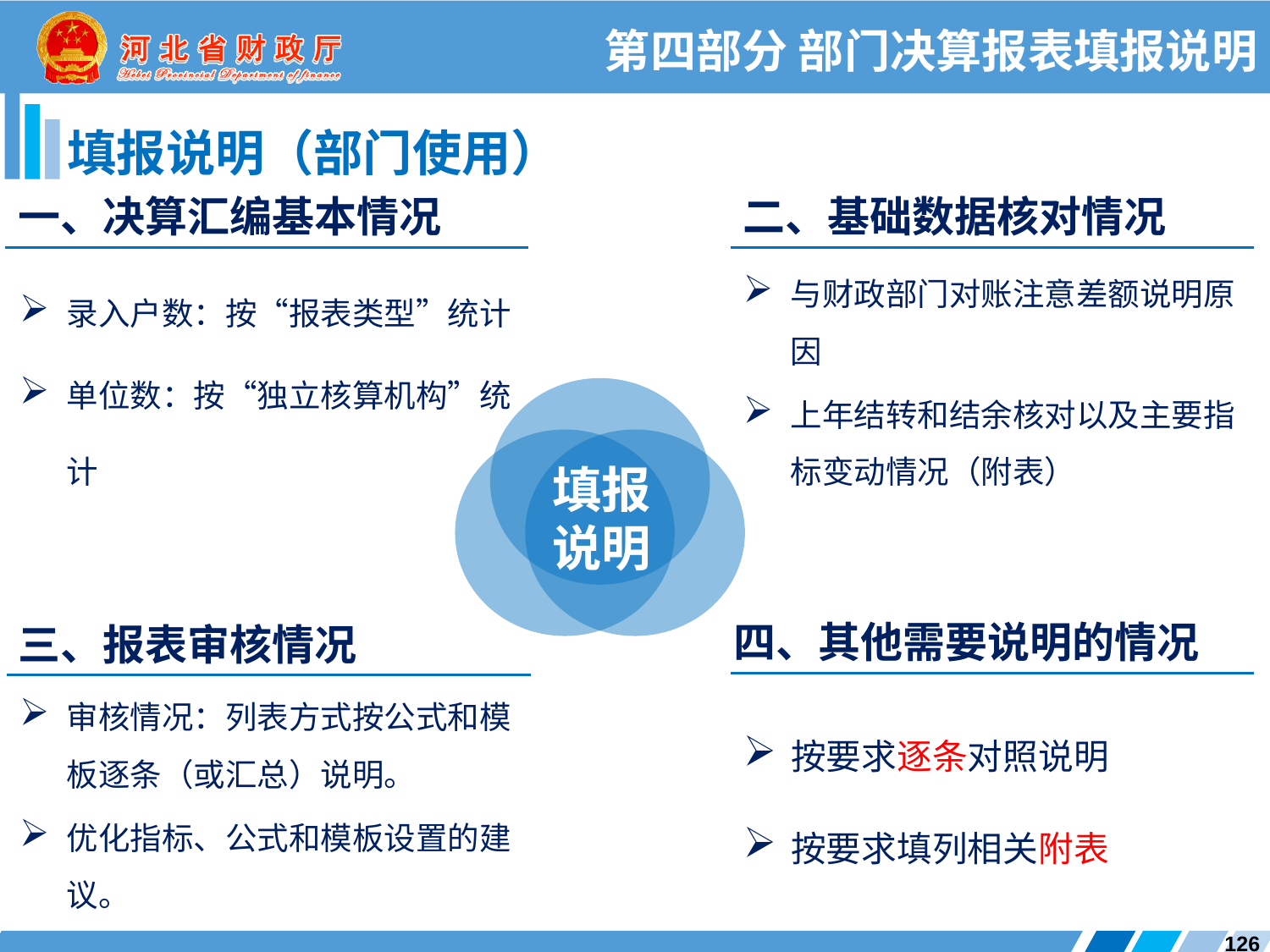

第四部分 部门决算报表填报说明
填报说明（部门使用）
一、决算汇编基本情况
二、基础数据核对情况
录入户数：按“报表类型”统计
单位数：按“独立核算机构”统计
与财政部门对账注意差额说明原因
上年结转和结余核对以及主要指标变动情况（附表）

填报说明
四、其他需要说明的情况
三、报表审核情况

按要求逐条对照说明
按要求填列相关附表
审核情况：列表方式按公式和模板逐条（或汇总）说明。
优化指标、公式和模板设置的建议。
126